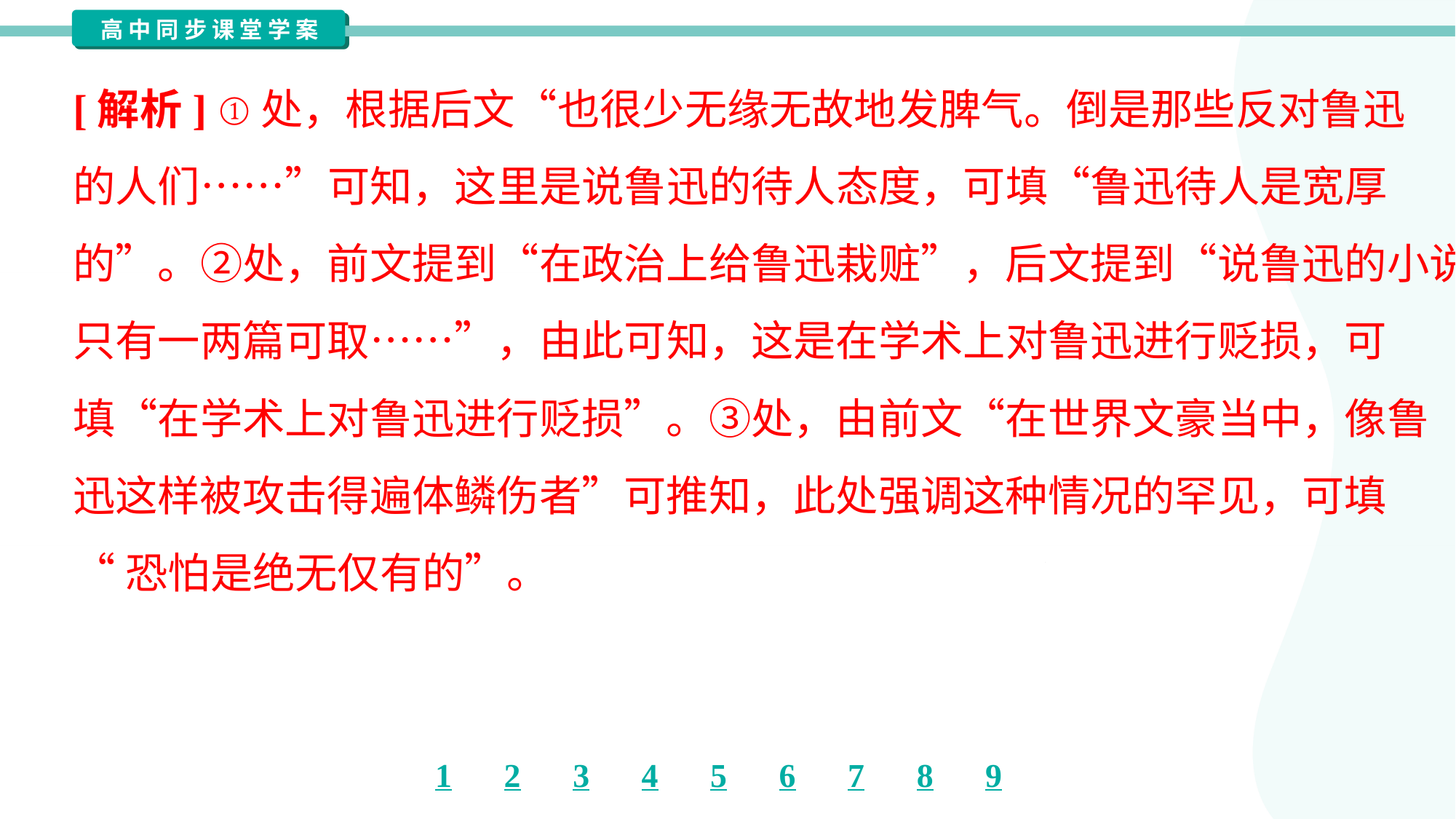

[解析] ①处，根据后文“也很少无缘无故地发脾气。倒是那些反对鲁迅
的人们……”可知，这里是说鲁迅的待人态度，可填“鲁迅待人是宽厚
的”。②处，前文提到“在政治上给鲁迅栽赃”，后文提到“说鲁迅的小说
只有一两篇可取……”，由此可知，这是在学术上对鲁迅进行贬损，可
填“在学术上对鲁迅进行贬损”。③处，由前文“在世界文豪当中，像鲁
迅这样被攻击得遍体鳞伤者”可推知，此处强调这种情况的罕见，可填
“恐怕是绝无仅有的”。